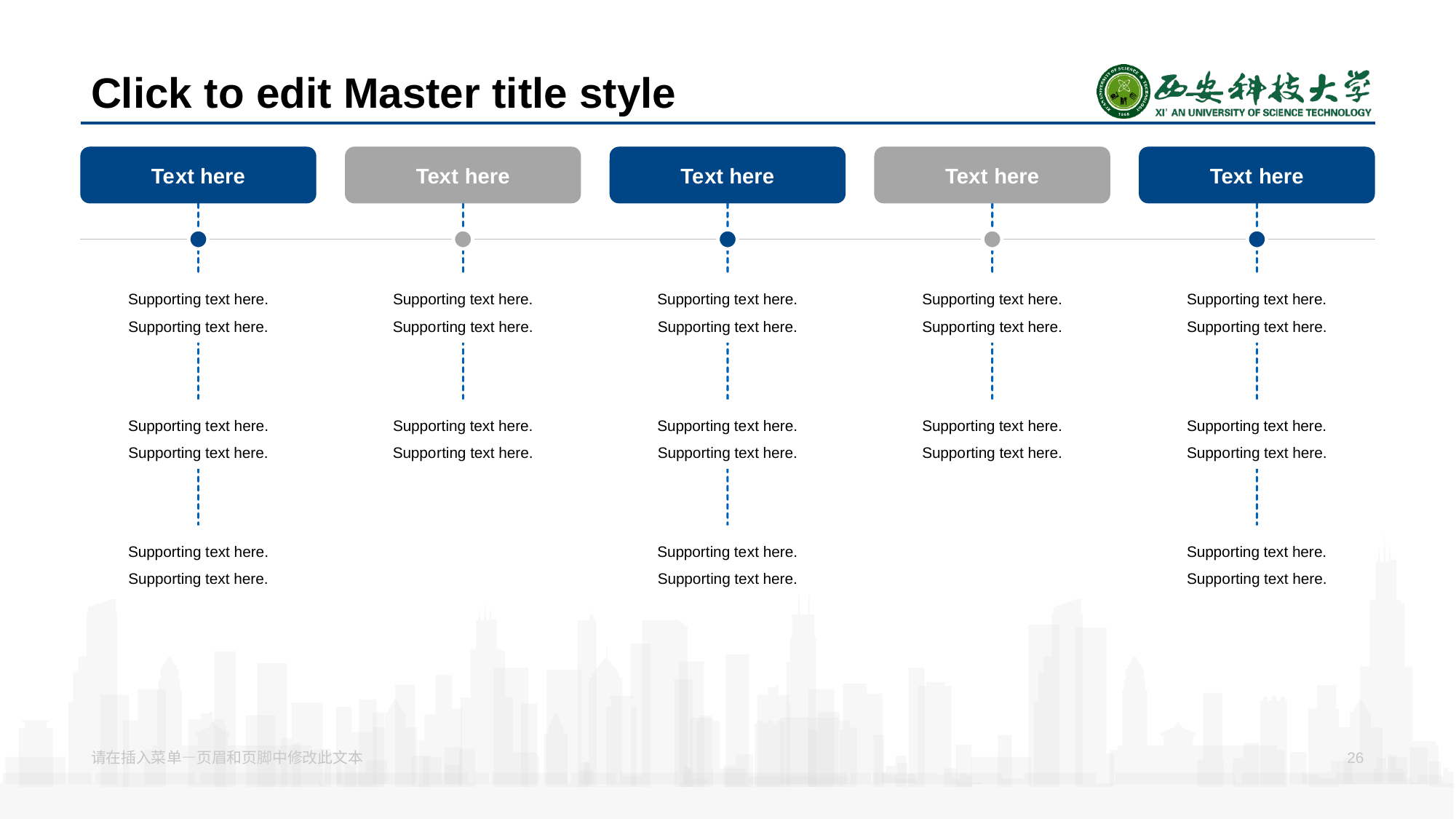

# Click to  edit Master title style
Te  xt here
Support ing t ext here.
Supporting text here.
Support ing t ext here.
Supporting text here.
Support ing t ext here.
Supporting text here.
Tex t  here
Supporting text  here.
Suppo rting text here.
Supporting text  here.
Suppo rting text here.
Te  xt here
Supporting te xt here.
Supporting text here.
Supporting te xt here.
Supporting text here.
Supporting te xt here.
Supporting text here.
Tex t  here
Supporting text  here.
Suppo rting text here.
Supporting text  here.
Suppo rting text here.
Text   here
Supporting text here.
Suppo rting text here.
Supporting text here.
Suppo rting text here.
Supporting text here.
Suppo rting text here.

请在插入菜 单—页眉和页脚中修改此文本
26